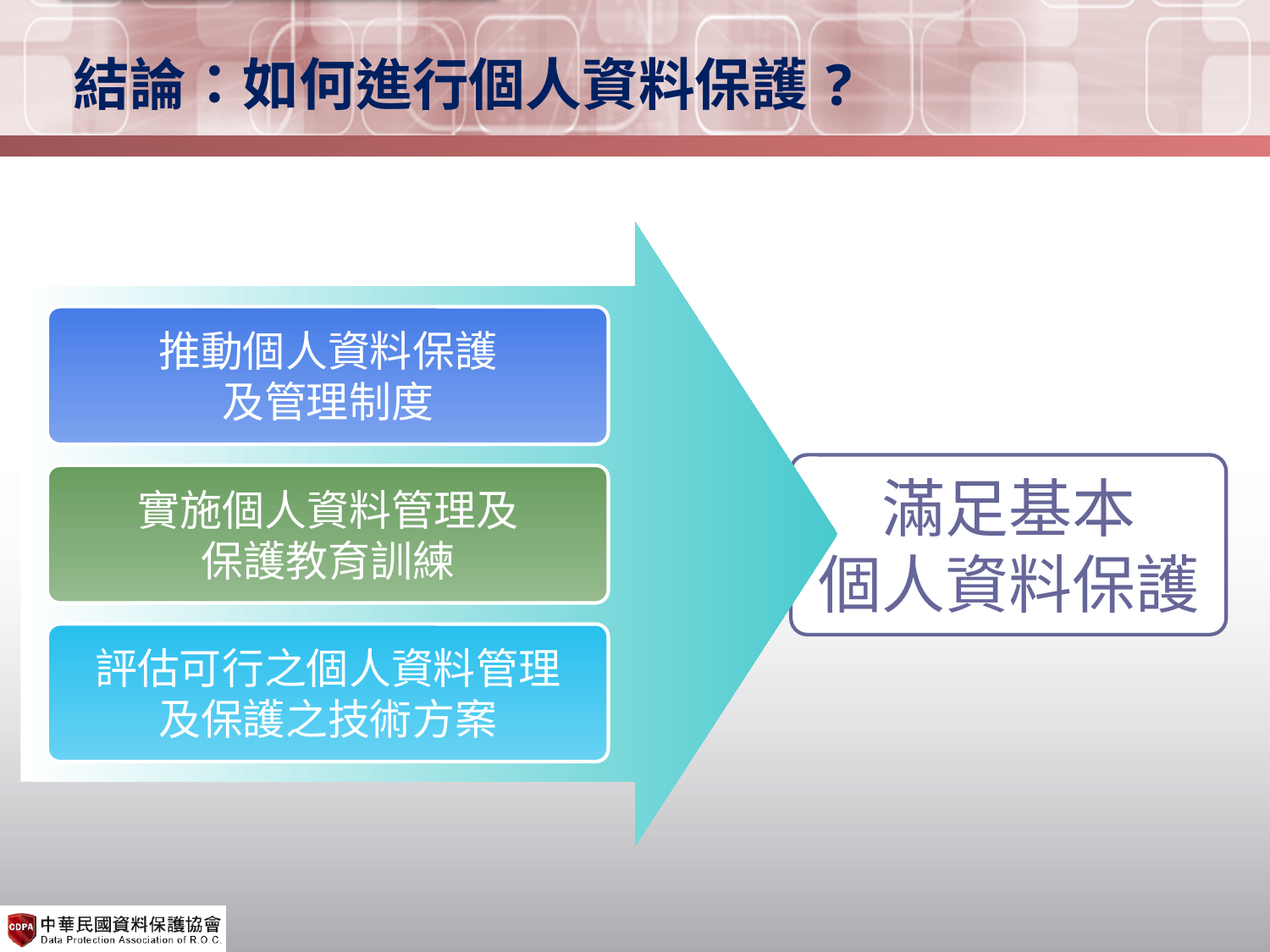

結論：如何進行個人資料保護?

推動個人資料保護
及管理制度
滿足基本
個人資料保護
實施個人資料管理及
保護教育訓練
評估可行之個人資料管理
及保護之技術方案